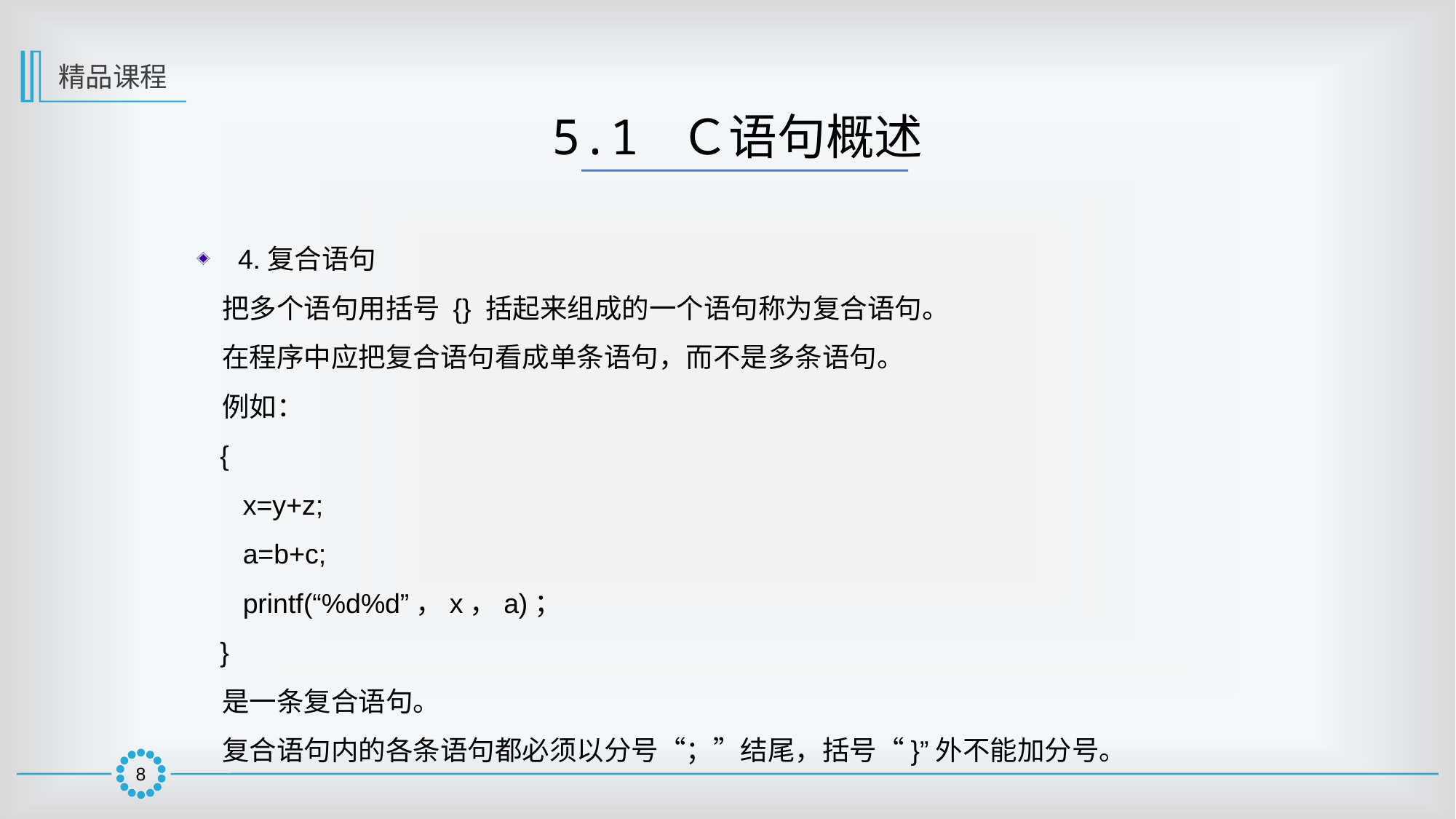

精品课程
5.1 Ｃ语句概述

4.复合语句
   把多个语句用括号 {} 括起来组成的一个语句称为复合语句。
   在程序中应把复合语句看成单条语句，而不是多条语句。
   例如：
   {
      x=y+z;
      a=b+c;
      printf(“%d%d”，x，a)；
   }
   是一条复合语句。
   复合语句内的各条语句都必须以分号“；”结尾，括号“}”外不能加分号。

8